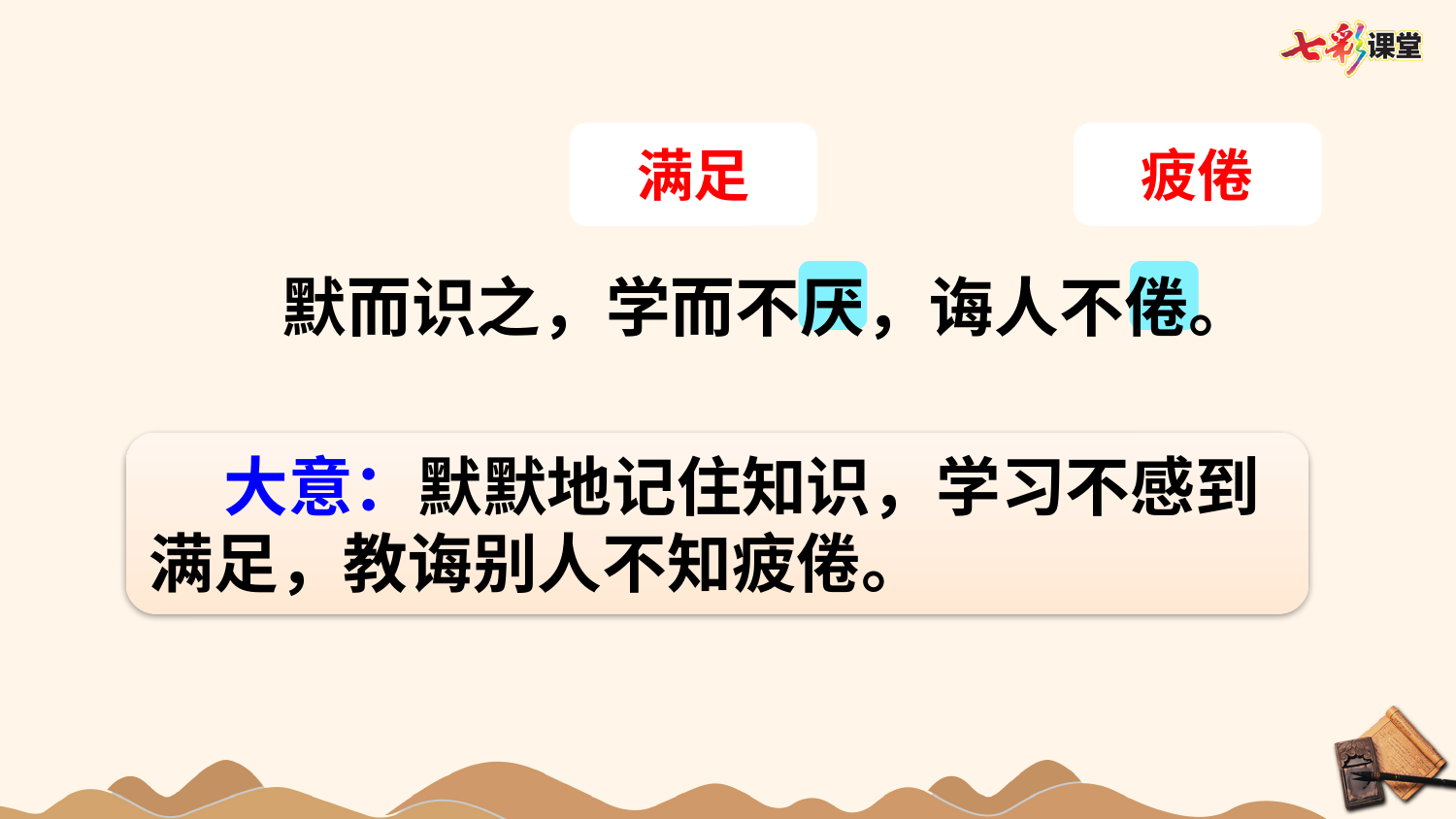

满足
疲倦
 默而识之，学而不厌，诲人不倦。

    大意：默默地记住知识，学习不感到满足，教诲别人不知疲倦。